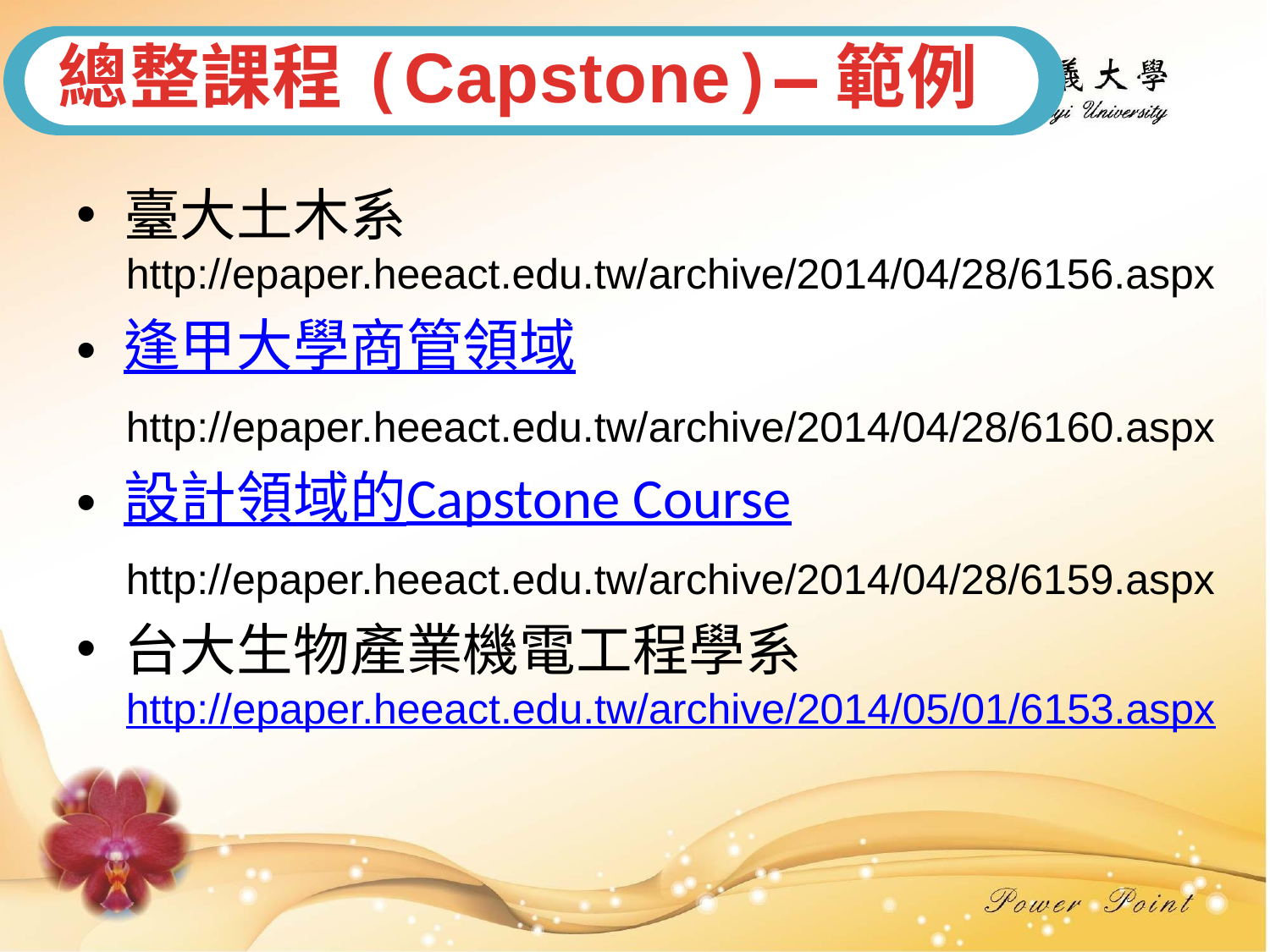

總整課程(Capstone)—範例

臺大土木系
http://epaper.heeact.edu.tw/archive/2014/04/28/6156.aspx
逢甲大學商管領域
http://epaper.heeact.edu.tw/archive/2014/04/28/6160.aspx
設計領域的Capstone Course
http://epaper.heeact.edu.tw/archive/2014/04/28/6159.aspx
台大生物產業機電工程學系
http://epaper.heeact.edu.tw/archive/2014/05/01/6153.aspx